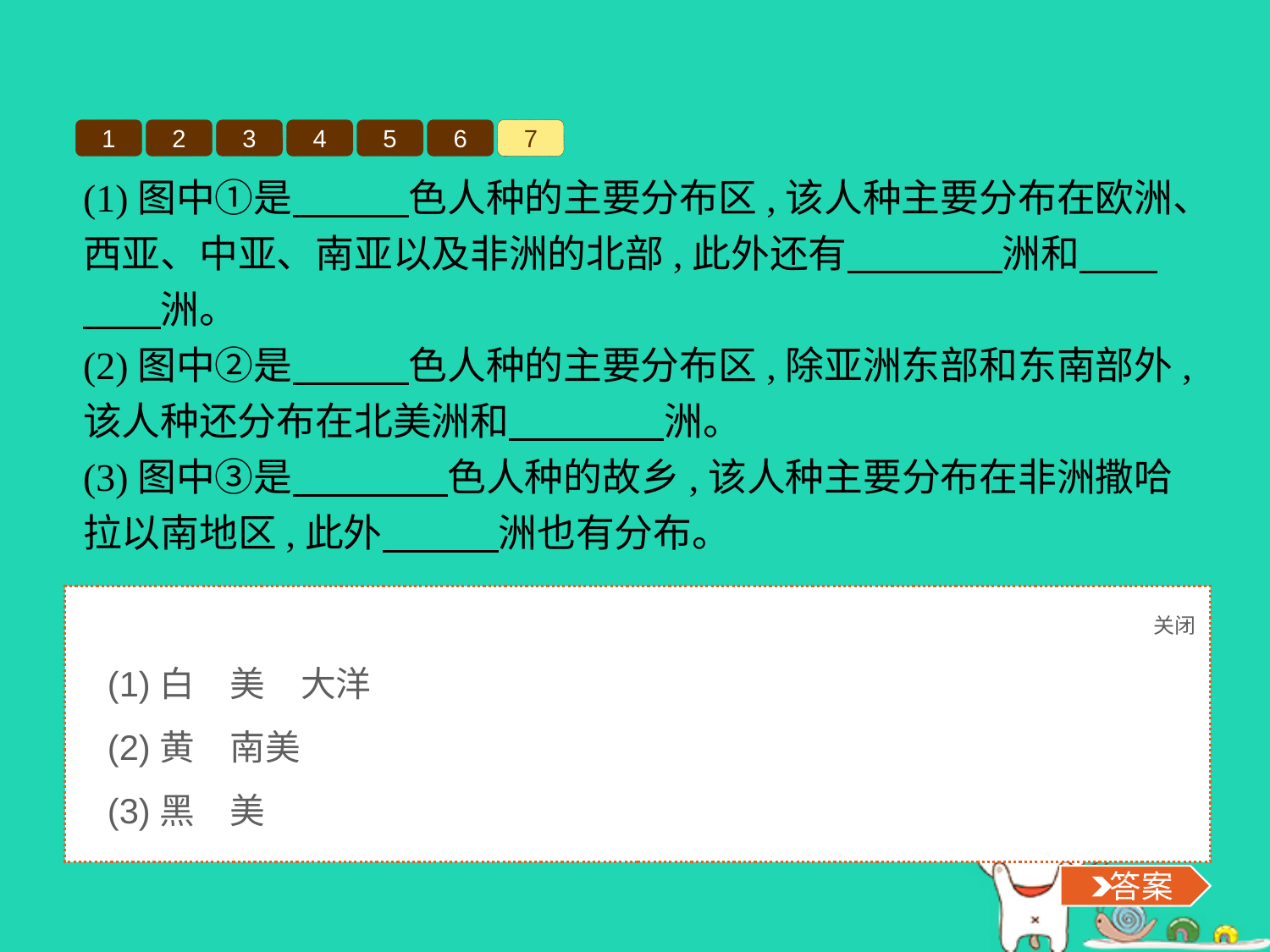

1
2
3
4
5
6
7
(1)图中①是　　　色人种的主要分布区,该人种主要分布在欧洲、西亚、中亚、南亚以及非洲的北部,此外还有　　　　洲和　　　　洲。
(2)图中②是　　　色人种的主要分布区,除亚洲东部和东南部外,该人种还分布在北美洲和　　　　洲。
(3)图中③是　　　　色人种的故乡,该人种主要分布在非洲撒哈拉以南地区,此外　　　洲也有分布。

关闭
  答案

(1)白　美　大洋
(2)黄　南美
(3)黑　美
  答案